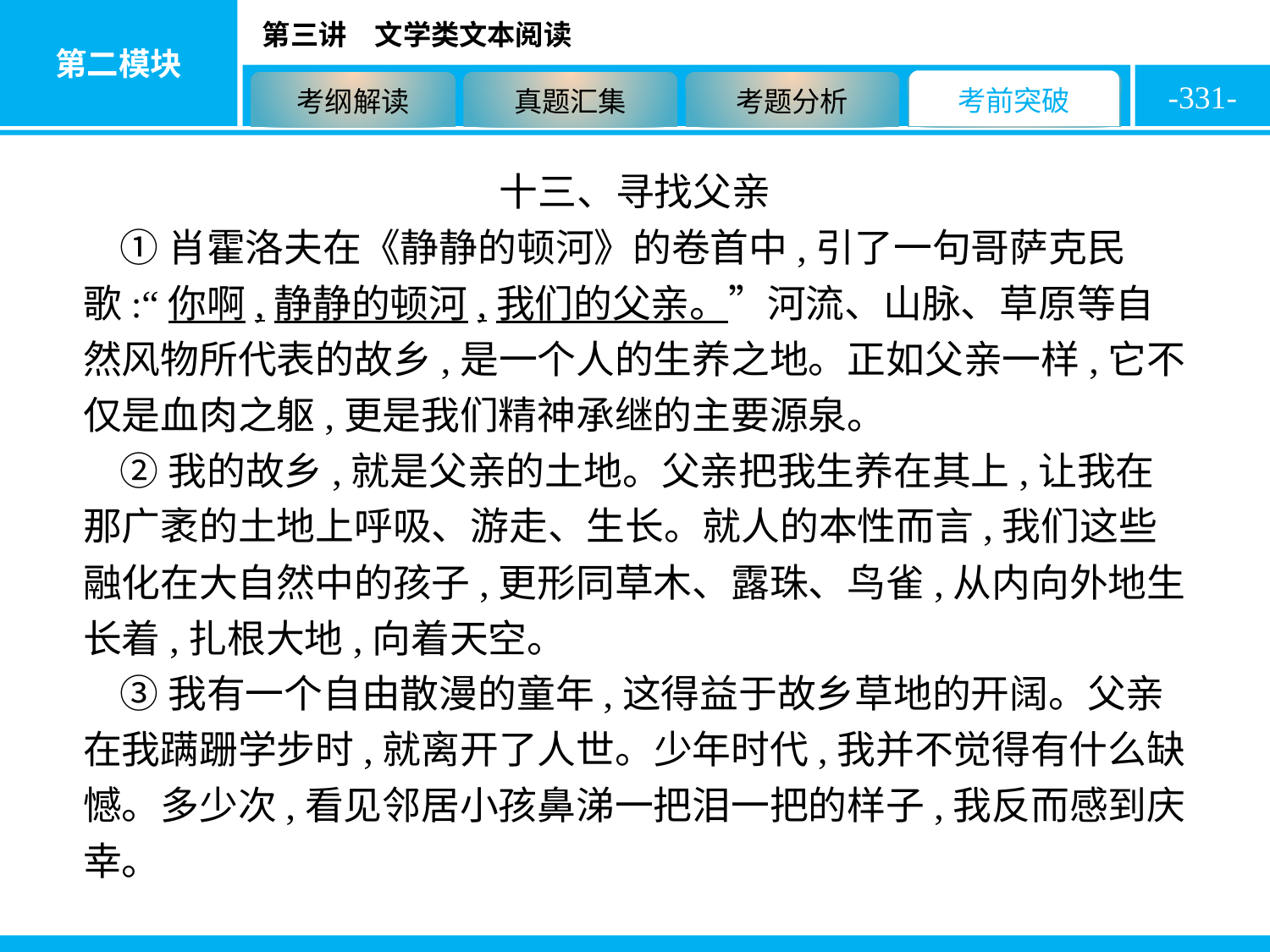

-331-
十三、寻找父亲
①肖霍洛夫在《静静的顿河》的卷首中,引了一句哥萨克民歌:“你啊,静静的顿河,我们的父亲。”河流、山脉、草原等自然风物所代表的故乡,是一个人的生养之地。正如父亲一样,它不仅是血肉之躯,更是我们精神承继的主要源泉。
②我的故乡,就是父亲的土地。父亲把我生养在其上,让我在那广袤的土地上呼吸、游走、生长。就人的本性而言,我们这些融化在大自然中的孩子,更形同草木、露珠、鸟雀,从内向外地生长着,扎根大地,向着天空。
③我有一个自由散漫的童年,这得益于故乡草地的开阔。父亲在我蹒跚学步时,就离开了人世。少年时代,我并不觉得有什么缺憾。多少次,看见邻居小孩鼻涕一把泪一把的样子,我反而感到庆幸。